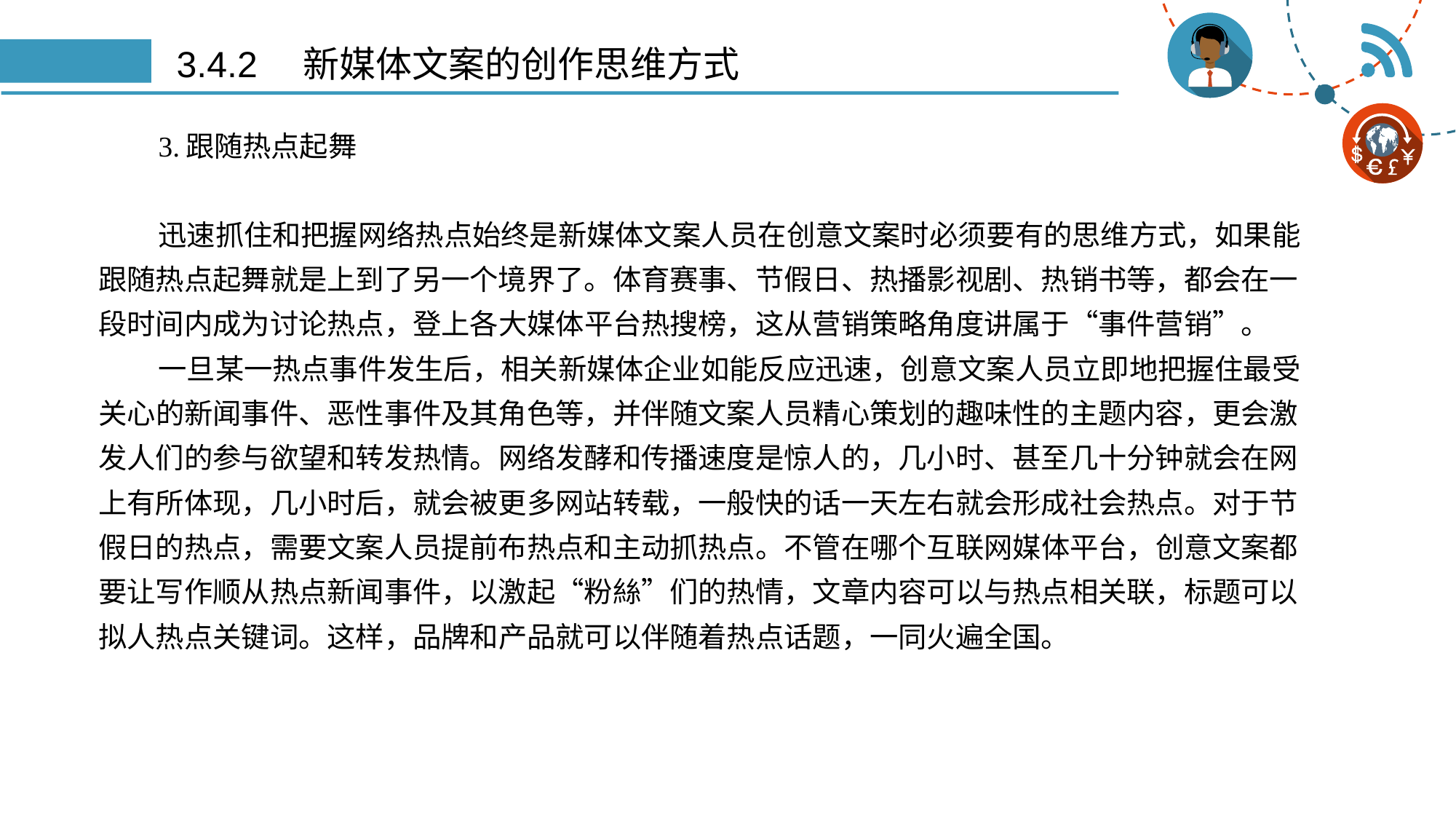

# 3.4.2　新媒体文案的创作思维方式
3.跟随热点起舞

迅速抓住和把握网络热点始终是新媒体文案人员在创意文案时必须要有的思维方式，如果能跟随热点起舞就是上到了另一个境界了。体育赛事、节假日、热播影视剧、热销书等，都会在一段时间内成为讨论热点，登上各大媒体平台热搜榜，这从营销策略角度讲属于“事件营销”。
一旦某一热点事件发生后，相关新媒体企业如能反应迅速，创意文案人员立即地把握住最受关心的新闻事件、恶性事件及其角色等，并伴随文案人员精心策划的趣味性的主题内容，更会激发人们的参与欲望和转发热情。网络发酵和传播速度是惊人的，几小时、甚至几十分钟就会在网上有所体现，几小时后，就会被更多网站转载，一般快的话一天左右就会形成社会热点。对于节假日的热点，需要文案人员提前布热点和主动抓热点。不管在哪个互联网媒体平台，创意文案都要让写作顺从热点新闻事件，以激起“粉絲”们的热情，文章内容可以与热点相关联，标题可以拟人热点关键词。这样，品牌和产品就可以伴随着热点话题，一同火遍全国。